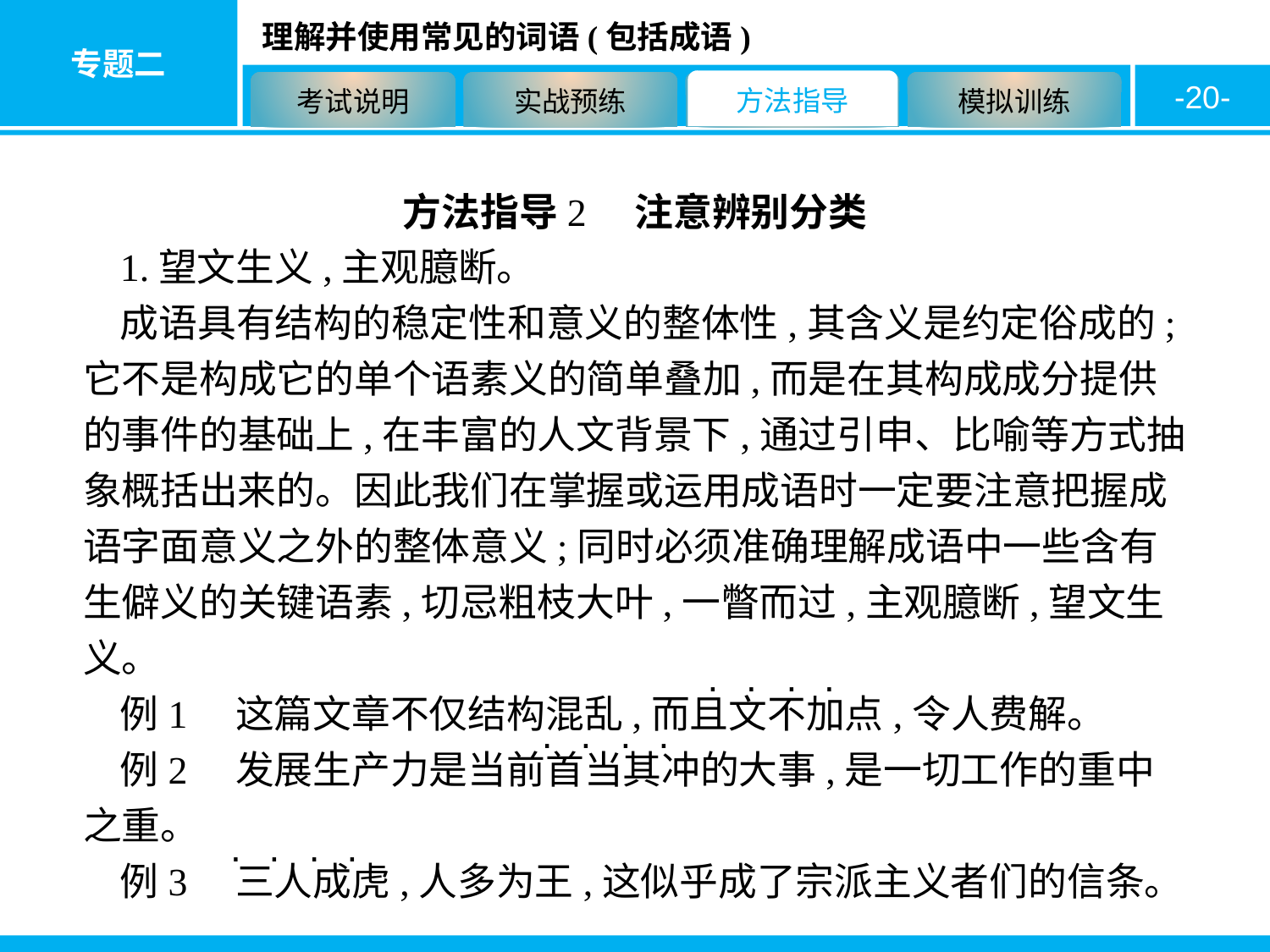

-20-
方法指导2　注意辨别分类
1.望文生义,主观臆断。
成语具有结构的稳定性和意义的整体性,其含义是约定俗成的;它不是构成它的单个语素义的简单叠加,而是在其构成成分提供的事件的基础上,在丰富的人文背景下,通过引申、比喻等方式抽象概括出来的。因此我们在掌握或运用成语时一定要注意把握成语字面意义之外的整体意义;同时必须准确理解成语中一些含有生僻义的关键语素,切忌粗枝大叶,一瞥而过,主观臆断,望文生义。
例1　这篇文章不仅结构混乱,而且文不加点,令人费解。
例2　发展生产力是当前首当其冲的大事,是一切工作的重中之重。
例3　三人成虎,人多为王,这似乎成了宗派主义者们的信条。
·
·
·
·
·
·
·
·
·
·
·
·